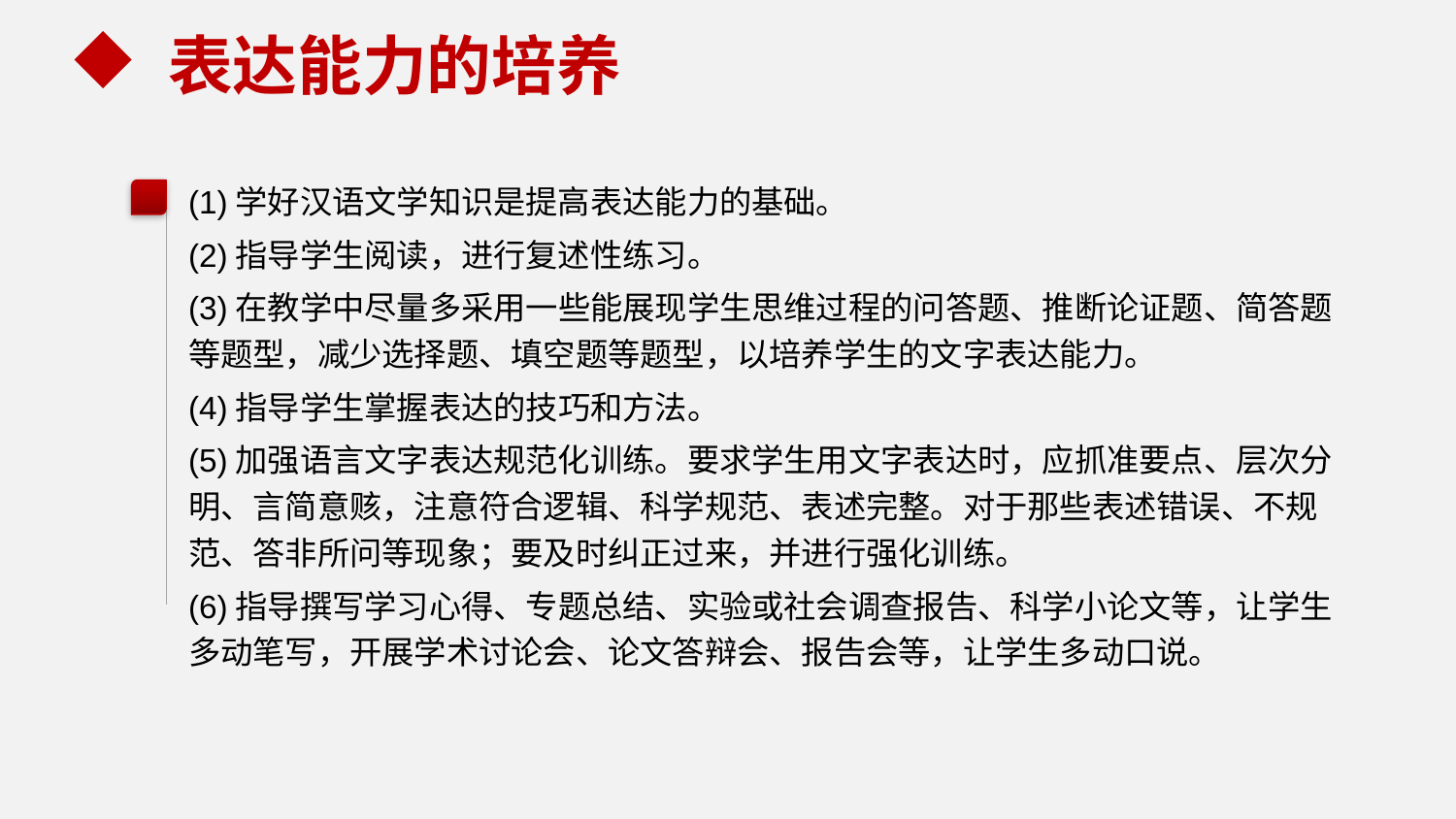

表达能力的培养
(1)学好汉语文学知识是提高表达能力的基础。
(2)指导学生阅读，进行复述性练习。
(3)在教学中尽量多采用一些能展现学生思维过程的问答题、推断论证题、简答题等题型，减少选择题、填空题等题型，以培养学生的文字表达能力。
(4)指导学生掌握表达的技巧和方法。
(5)加强语言文字表达规范化训练。要求学生用文字表达时，应抓准要点、层次分明、言简意赅，注意符合逻辑、科学规范、表述完整。对于那些表述错误、不规范、答非所问等现象；要及时纠正过来，并进行强化训练。
(6)指导撰写学习心得、专题总结、实验或社会调查报告、科学小论文等，让学生多动笔写，开展学术讨论会、论文答辩会、报告会等，让学生多动口说。